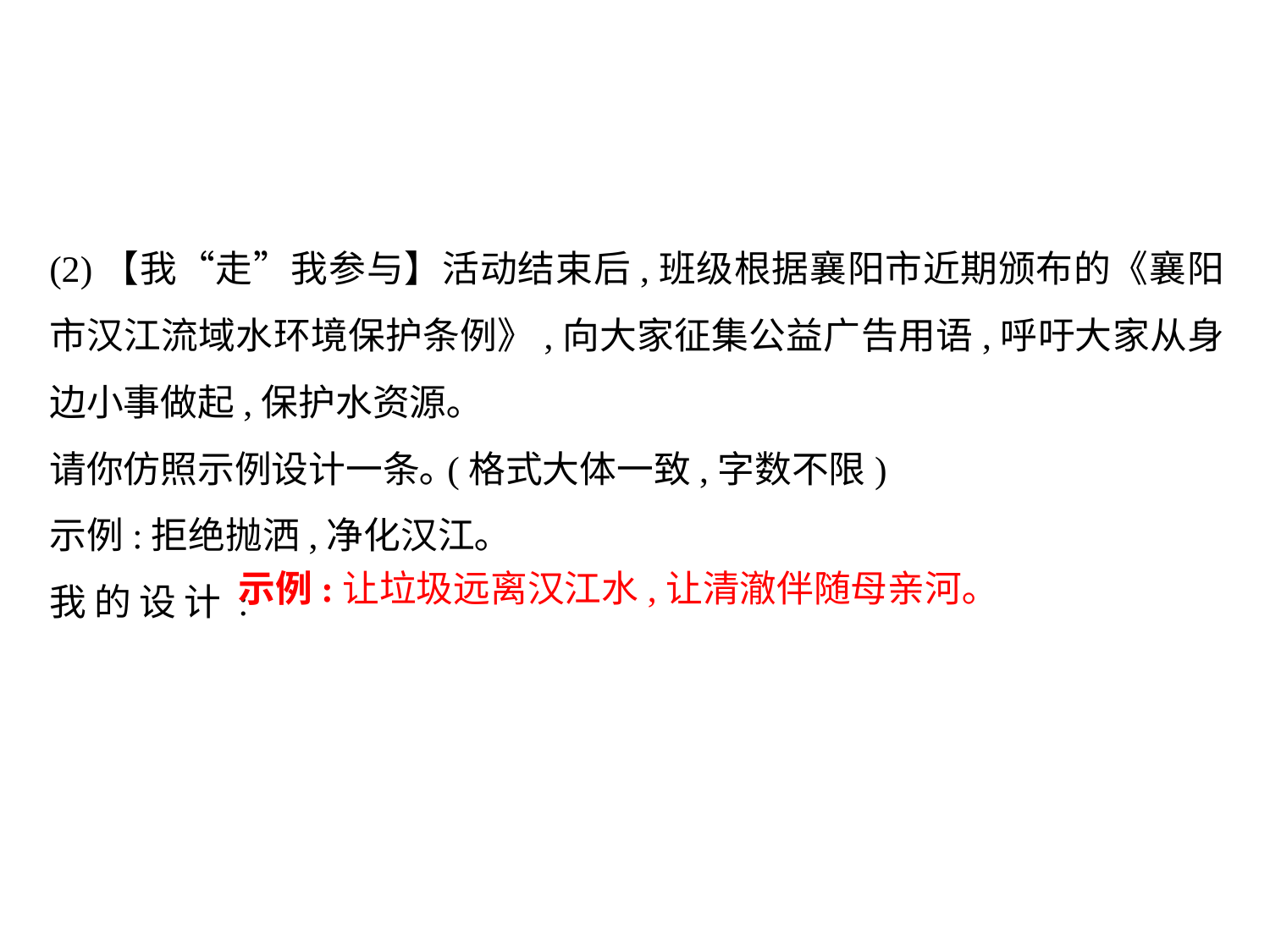

(2)【我“走”我参与】活动结束后,班级根据襄阳市近期颁布的《襄阳市汉江流域水环境保护条例》,向大家征集公益广告用语,呼吁大家从身边小事做起,保护水资源｡
请你仿照示例设计一条｡(格式大体一致,字数不限)
示例:拒绝抛洒,净化汉江｡
我的设计:
示例:让垃圾远离汉江水,让清澈伴随母亲河｡